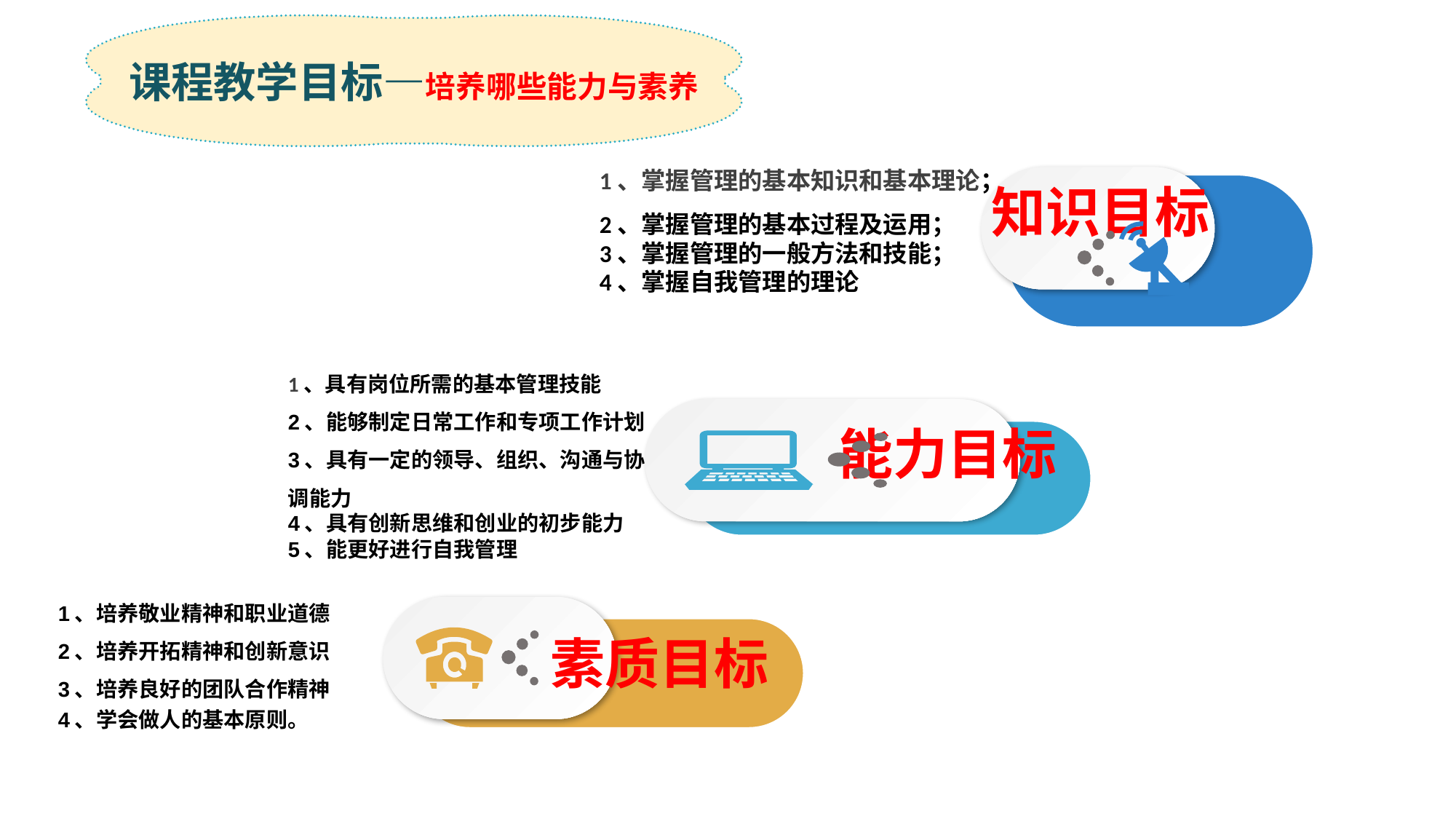

课程教学目标—培养哪些能力与素养
1、掌握管理的基本知识和基本理论；
2、掌握管理的基本过程及运用；
3、掌握管理的一般方法和技能；
4、掌握自我管理的理论

知识目标

1、具有岗位所需的基本管理技能
2、能够制定日常工作和专项工作计划
3、具有一定的领导、组织、沟通与协调能力
4、具有创新思维和创业的初步能力
5、能更好进行自我管理

能力目标

1、培养敬业精神和职业道德
2、培养开拓精神和创新意识
3、培养良好的团队合作精神
4、学会做人的基本原则。

素质目标